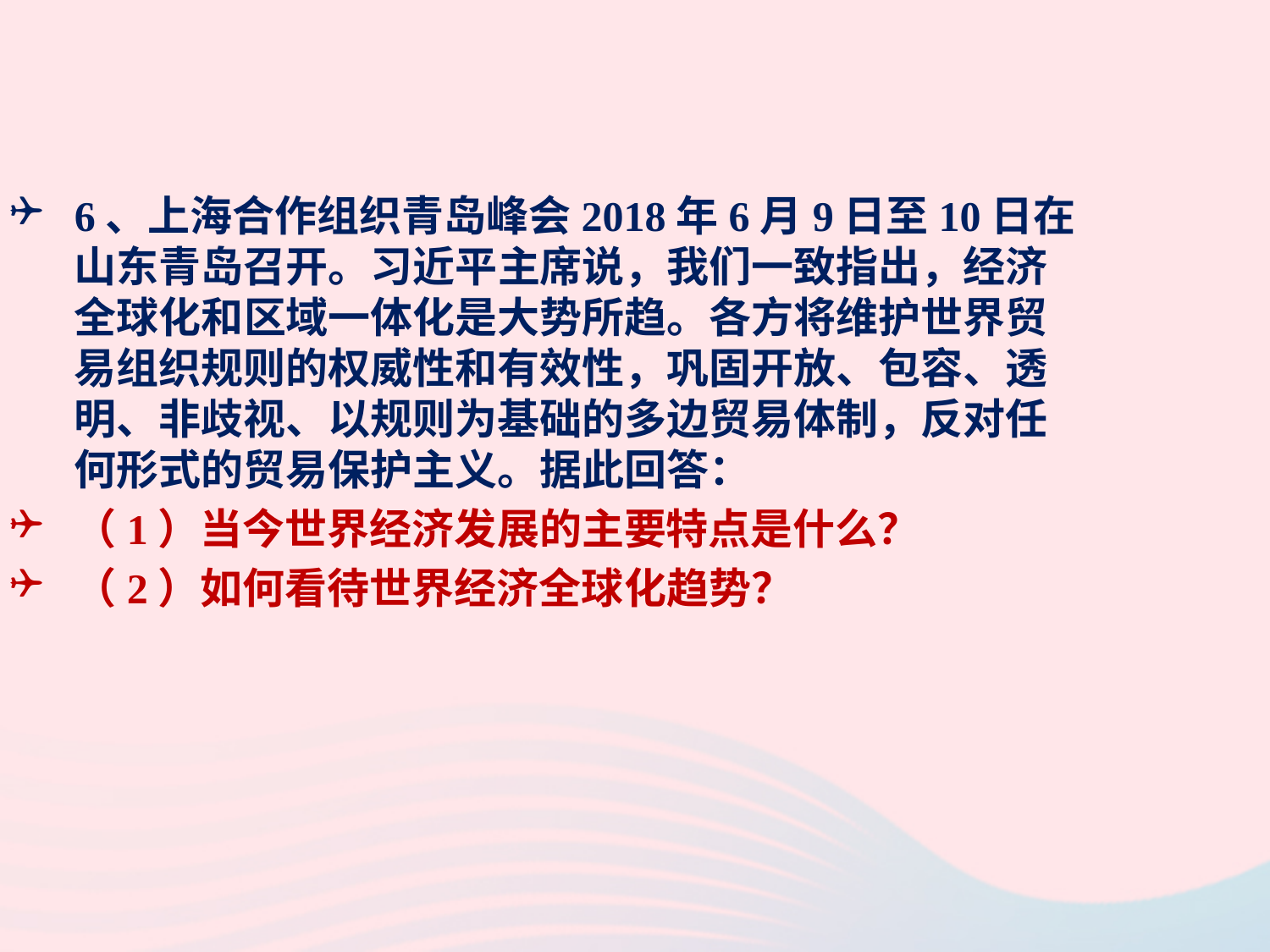

6、上海合作组织青岛峰会2018年6月9日至10日在山东青岛召开。习近平主席说，我们一致指出，经济全球化和区域一体化是大势所趋。各方将维护世界贸易组织规则的权威性和有效性，巩固开放、包容、透明、非歧视、以规则为基础的多边贸易体制，反对任何形式的贸易保护主义。据此回答：
（1）当今世界经济发展的主要特点是什么？
（2）如何看待世界经济全球化趋势？